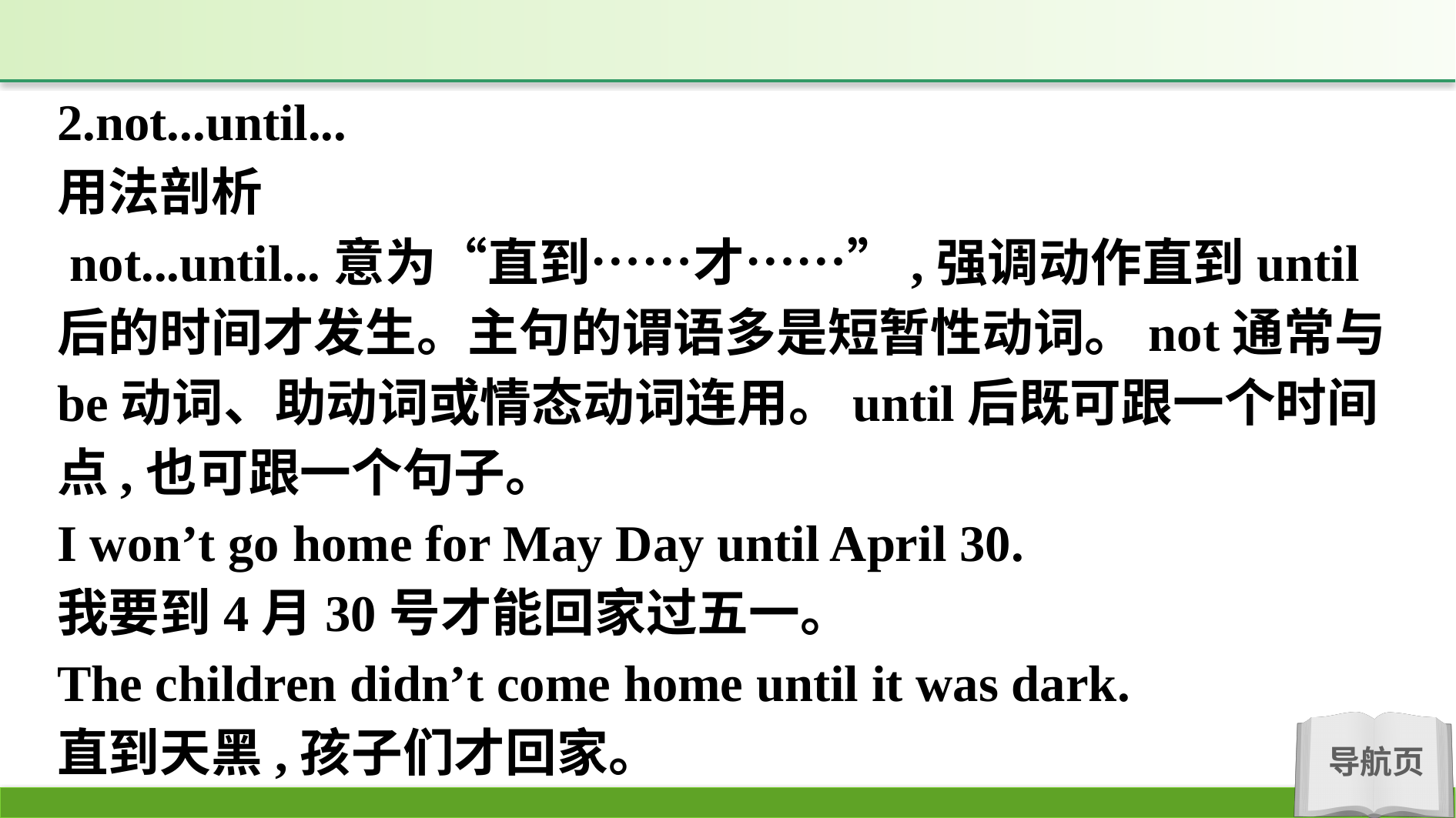

2.not...until...
用法剖析
 not...until...意为“直到……才……”,强调动作直到until后的时间才发生。主句的谓语多是短暂性动词。not通常与be动词、助动词或情态动词连用。until后既可跟一个时间点,也可跟一个句子。
I won’t go home for May Day until April 30.
我要到4月30号才能回家过五一。
The children didn’t come home until it was dark.
直到天黑,孩子们才回家。